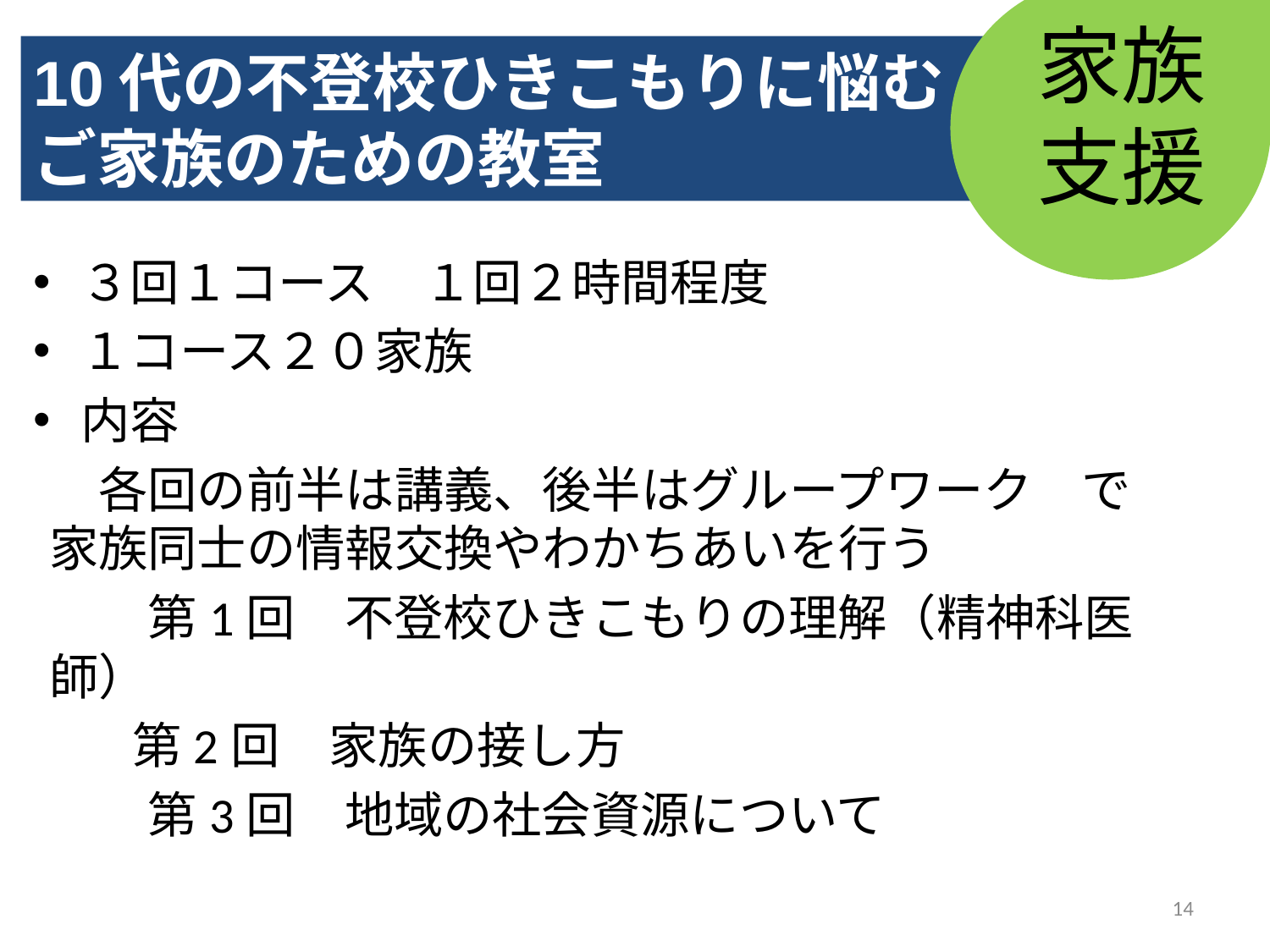

家族
支援
家族
支援
10代の不登校ひきこもりに悩む
ご家族のための教室

３回１コース　１回２時間程度
１コース２０家族
内容
　各回の前半は講義、後半はグループワーク　で家族同士の情報交換やわかちあいを行う
　　第1回　不登校ひきこもりの理解（精神科医師）
 　 第2回　家族の接し方
　　第3回　地域の社会資源について

14